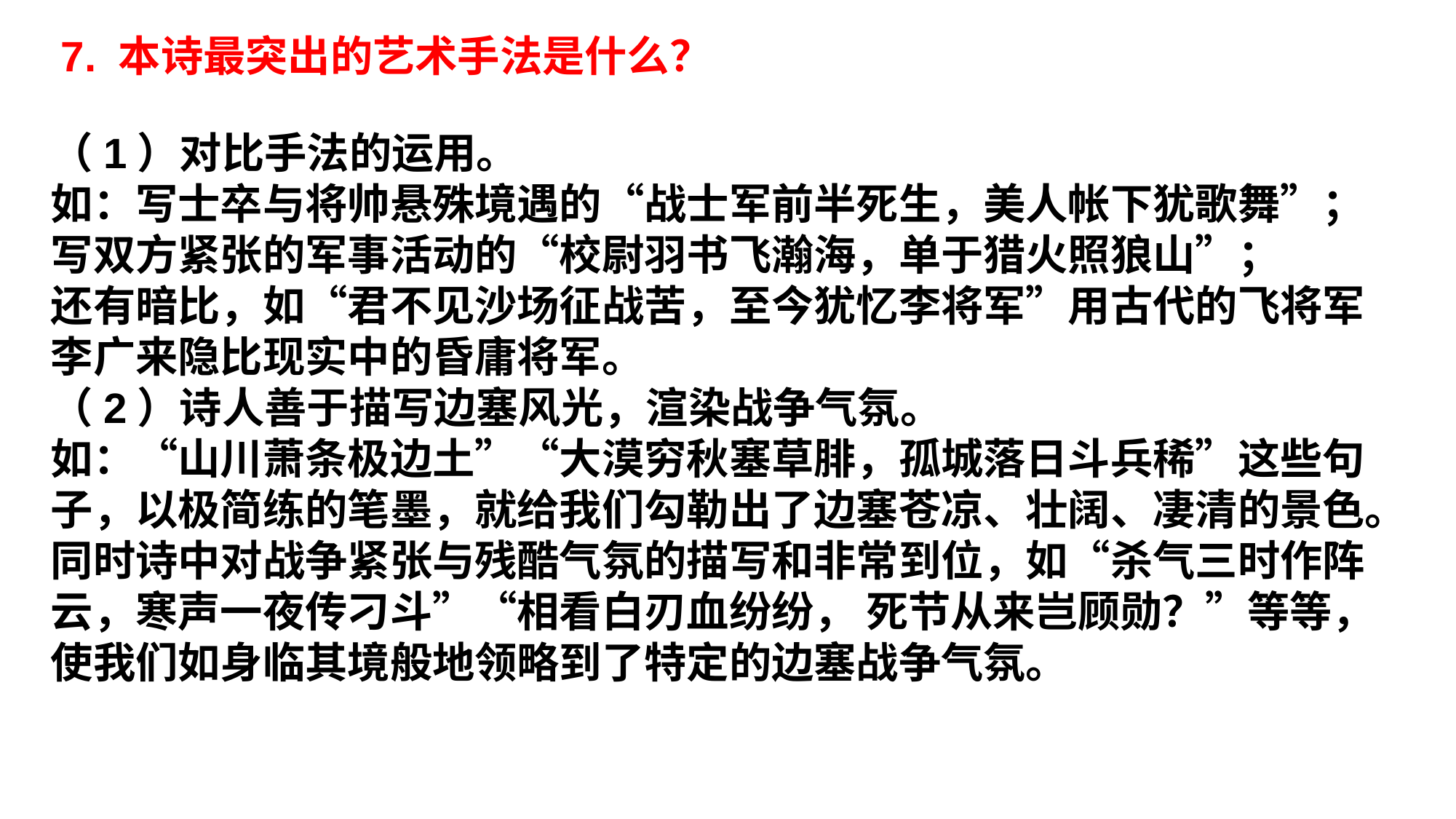

7. 本诗最突出的艺术手法是什么？

（1）对比手法的运用。
如：写士卒与将帅悬殊境遇的“战士军前半死生，美人帐下犹歌舞”；
写双方紧张的军事活动的“校尉羽书飞瀚海，单于猎火照狼山”；
还有暗比，如“君不见沙场征战苦，至今犹忆李将军”用古代的飞将军李广来隐比现实中的昏庸将军。
（2）诗人善于描写边塞风光，渲染战争气氛。
如：“山川萧条极边土”“大漠穷秋塞草腓，孤城落日斗兵稀”这些句子，以极简练的笔墨，就给我们勾勒出了边塞苍凉、壮阔、凄清的景色。同时诗中对战争紧张与残酷气氛的描写和非常到位，如“杀气三时作阵云，寒声一夜传刁斗”“相看白刃血纷纷， 死节从来岂顾勋？”等等，使我们如身临其境般地领略到了特定的边塞战争气氛。